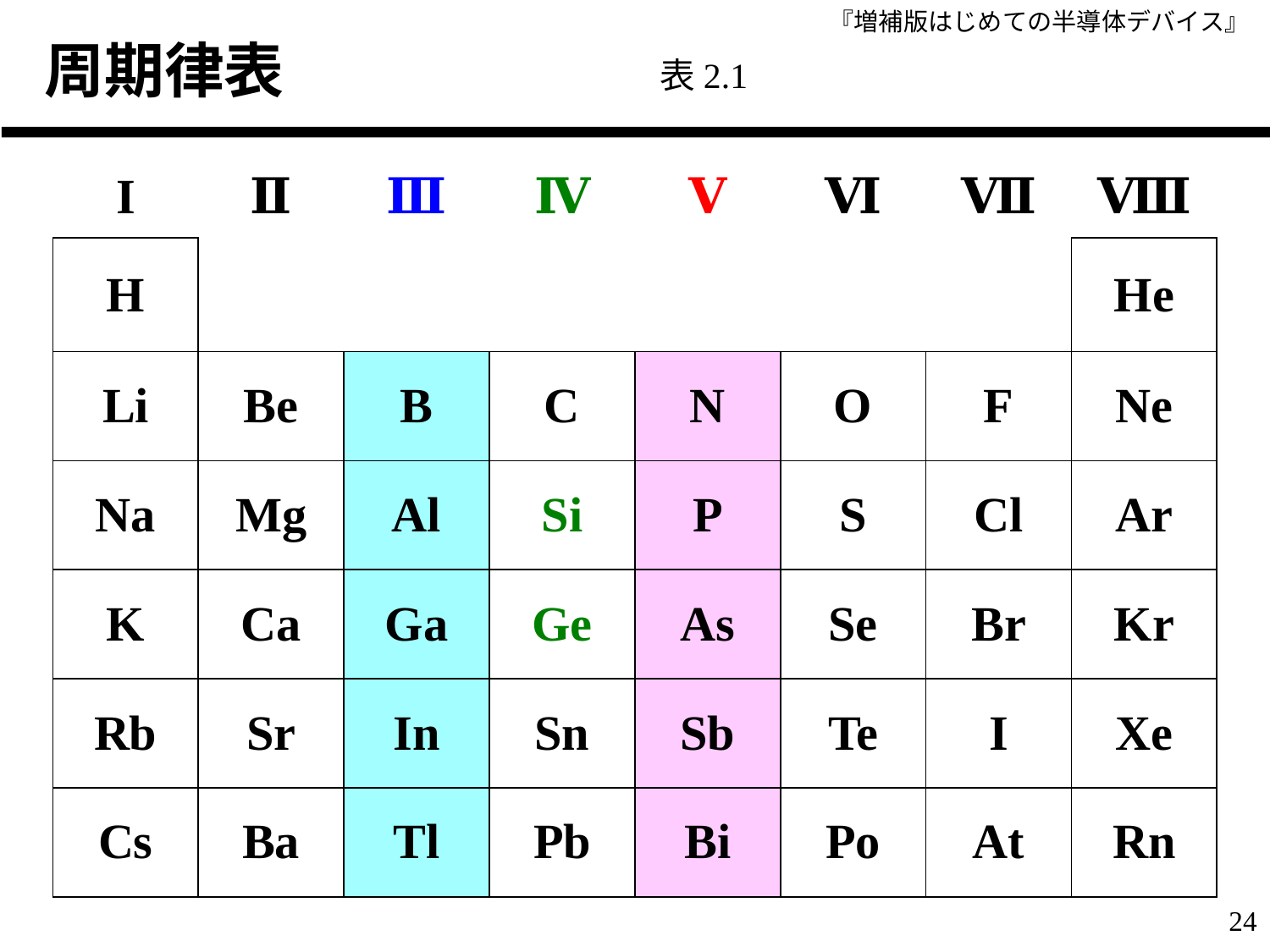

周期律表
表2.1
| I | Ⅱ | Ⅲ | Ⅳ | Ⅴ | Ⅵ | Ⅶ | Ⅷ |
| --- | --- | --- | --- | --- | --- | --- | --- |
| H |  |  |  |  |  |  | He |
| Li | Be | B | C | N | O | F | Ne |
| Na | Mg | Al | Si | P | S | Cl | Ar |
| K | Ca | Ga | Ge | As | Se | Br | Kr |
| Rb | Sr | In | Sn | Sb | Te | I | Xe |
| Cs | Ba | Tl | Pb | Bi | Po | At | Rn |
24